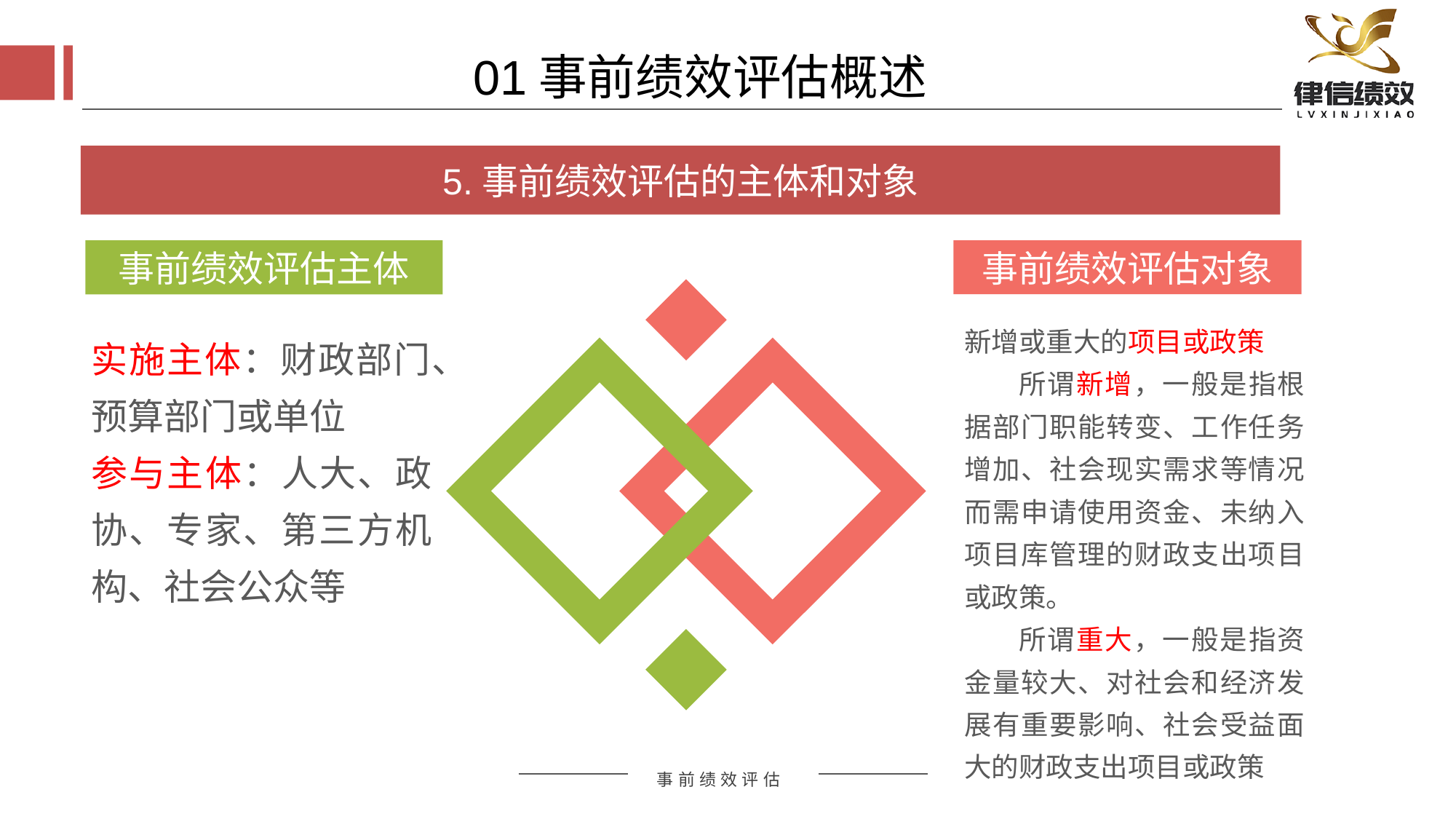

01事前绩效评估概述
5.事前绩效评估的主体和对象
事前绩效评估主体
事前绩效评估对象

新增或重大的项目或政策
所谓新增，一般是指根据部门职能转变、工作任务增加、社会现实需求等情况而需申请使用资金、未纳入项目库管理的财政支出项目或政策。
所谓重大，一般是指资金量较大、对社会和经济发展有重要影响、社会受益面大的财政支出项目或政策
实施主体：财政部门、预算部门或单位
参与主体：人大、政协、专家、第三方机构、社会公众等